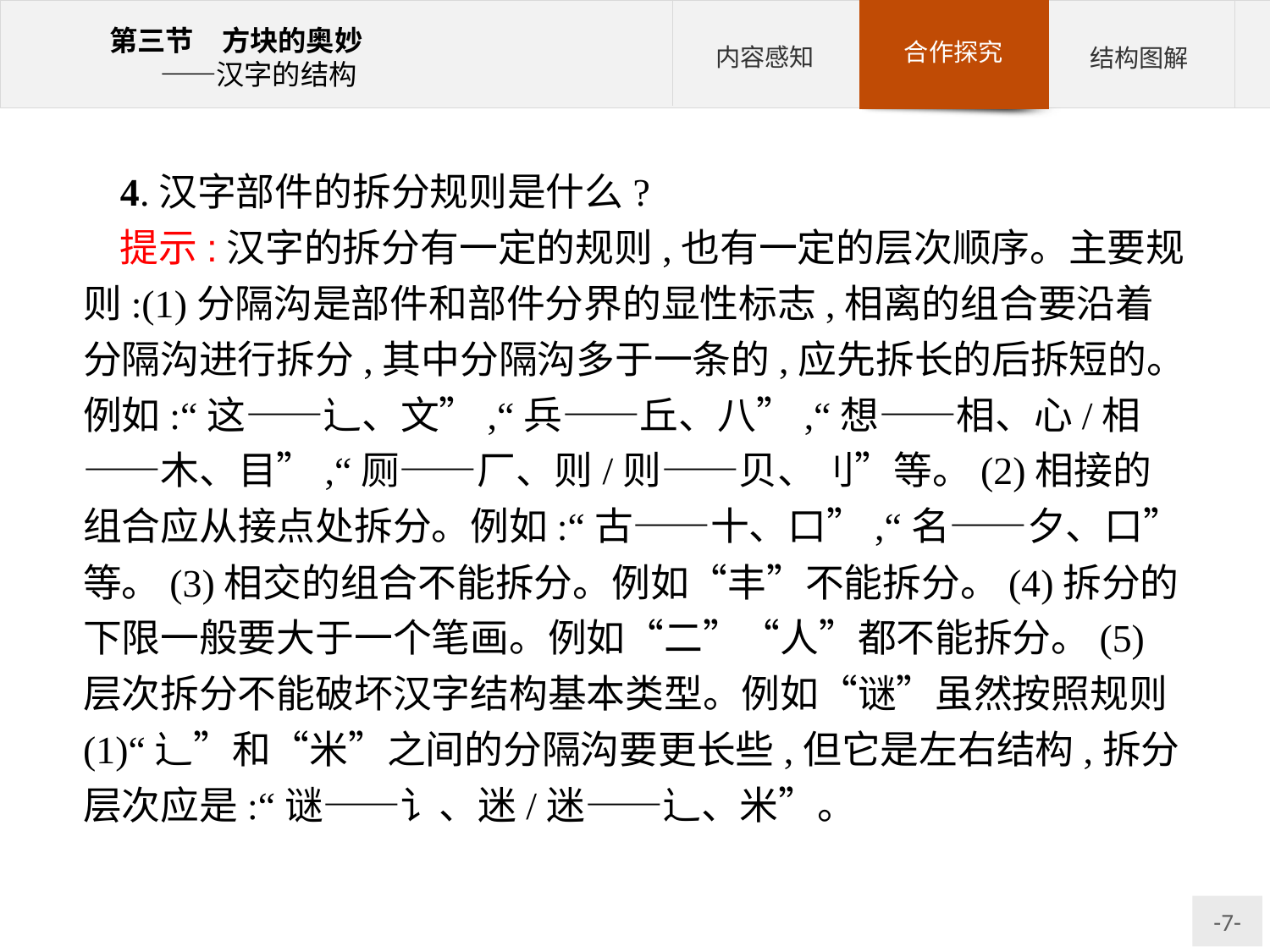

4.汉字部件的拆分规则是什么?
提示:汉字的拆分有一定的规则,也有一定的层次顺序。主要规则:(1)分隔沟是部件和部件分界的显性标志,相离的组合要沿着分隔沟进行拆分,其中分隔沟多于一条的,应先拆长的后拆短的。例如:“这——辶、文”,“兵——丘、八”,“想——相、心/相——木、目”,“厕——厂、则/则——贝、刂”等。(2)相接的组合应从接点处拆分。例如:“古——十、口”,“名——夕、口”等。(3)相交的组合不能拆分。例如“丰”不能拆分。(4)拆分的下限一般要大于一个笔画。例如“二”“人”都不能拆分。(5)层次拆分不能破坏汉字结构基本类型。例如“谜”虽然按照规则(1)“辶”和“米”之间的分隔沟要更长些,但它是左右结构,拆分层次应是:“谜——讠、迷/迷——辶、米”。